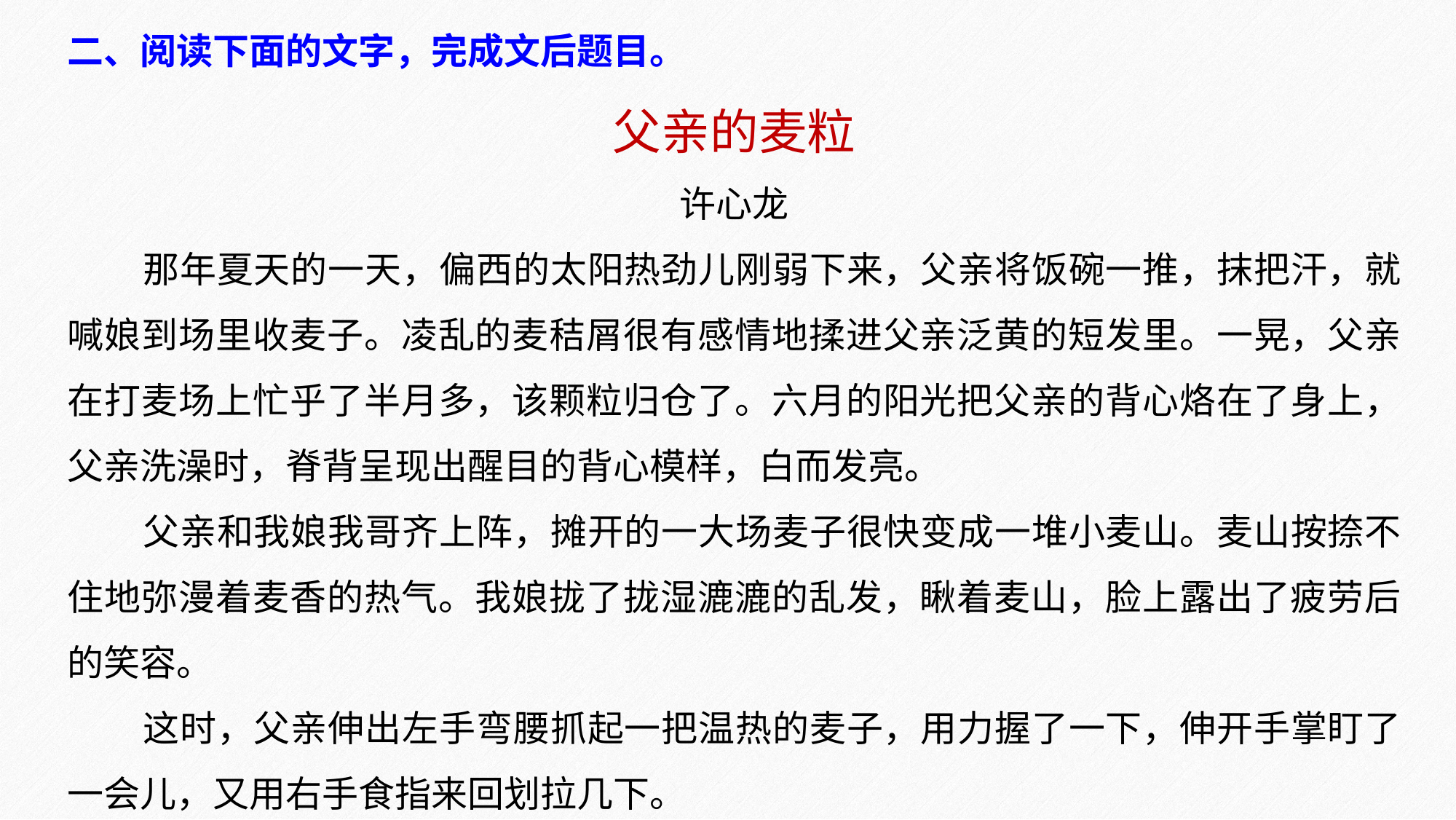

二、阅读下面的文字，完成文后题目。
父亲的麦粒
许心龙
那年夏天的一天，偏西的太阳热劲儿刚弱下来，父亲将饭碗一推，抹把汗，就喊娘到场里收麦子。凌乱的麦秸屑很有感情地揉进父亲泛黄的短发里。一晃，父亲在打麦场上忙乎了半月多，该颗粒归仓了。六月的阳光把父亲的背心烙在了身上，父亲洗澡时，脊背呈现出醒目的背心模样，白而发亮。
父亲和我娘我哥齐上阵，摊开的一大场麦子很快变成一堆小麦山。麦山按捺不住地弥漫着麦香的热气。我娘拢了拢湿漉漉的乱发，瞅着麦山，脸上露出了疲劳后的笑容。
这时，父亲伸出左手弯腰抓起一把温热的麦子，用力握了一下，伸开手掌盯了一会儿，又用右手食指来回划拉几下。